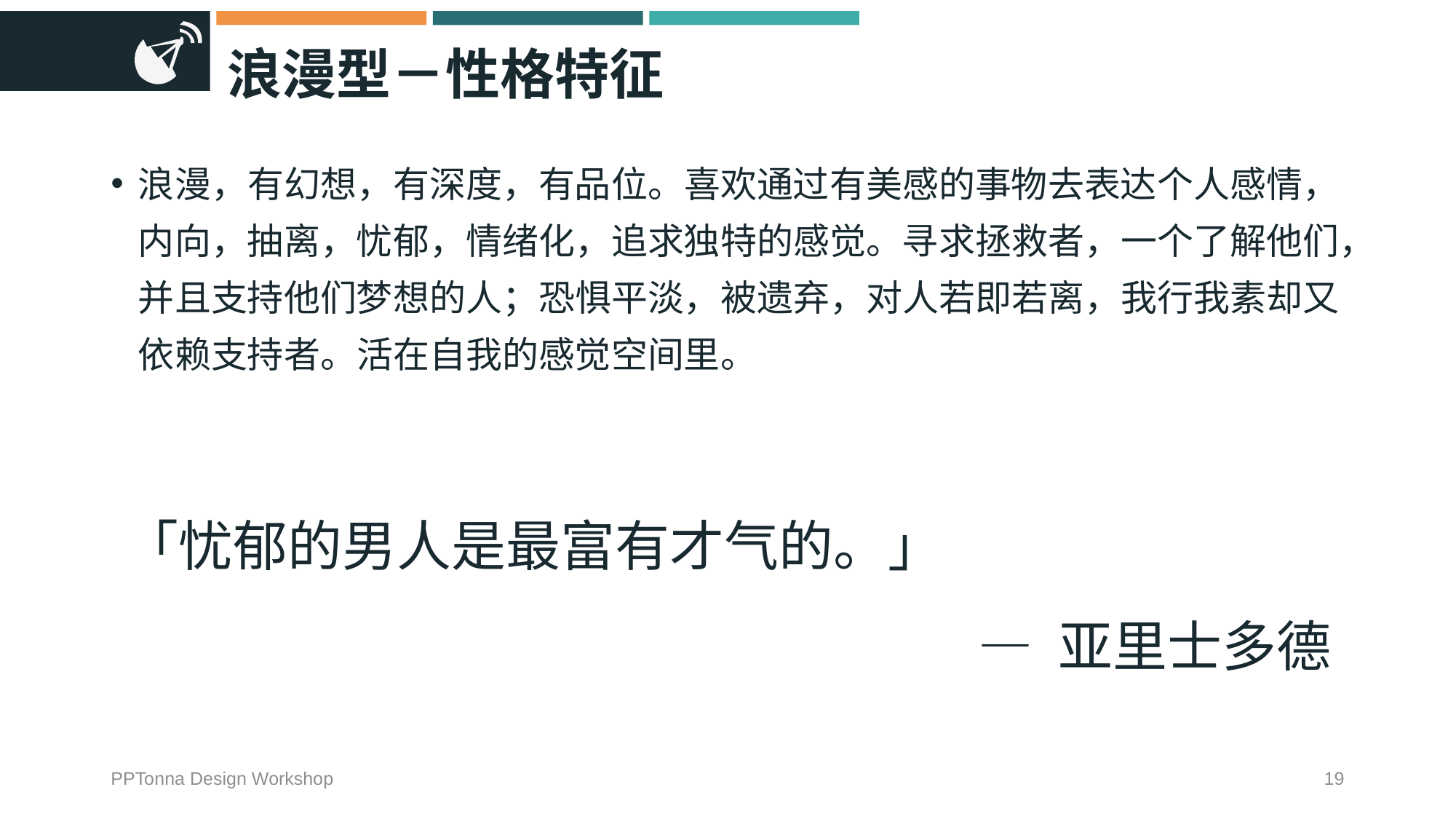

# 浪漫型－性格特征
浪漫，有幻想，有深度，有品位。喜欢通过有美感的事物去表达个人感情，内向，抽离，忧郁，情绪化，追求独特的感觉。寻求拯救者，一个了解他们，并且支持他们梦想的人；恐惧平淡，被遗弃，对人若即若离，我行我素却又依赖支持者。活在自我的感觉空间里。

「忧郁的男人是最富有才气的。」
— 亚里士多德
PPTonna Design Workshop
19